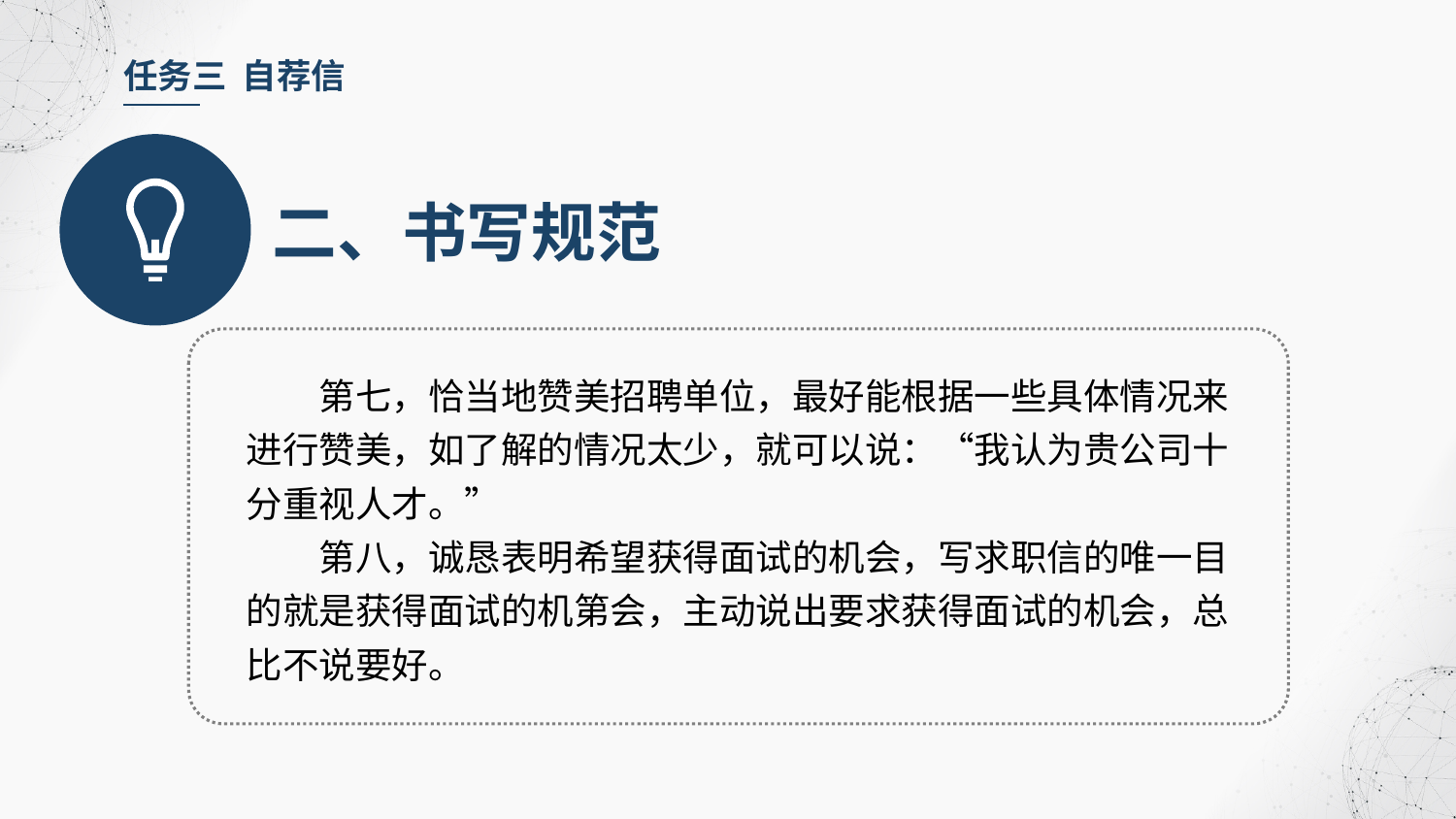

任务三  自荐信

二、书写规范

第七，恰当地赞美招聘单位，最好能根据一些具体情况来进行赞美，如了解的情况太少，就可以说：“我认为贵公司十分重视人才。”
第八，诚恳表明希望获得面试的机会，写求职信的唯一目的就是获得面试的机第会，主动说出要求获得面试的机会，总比不说要好。